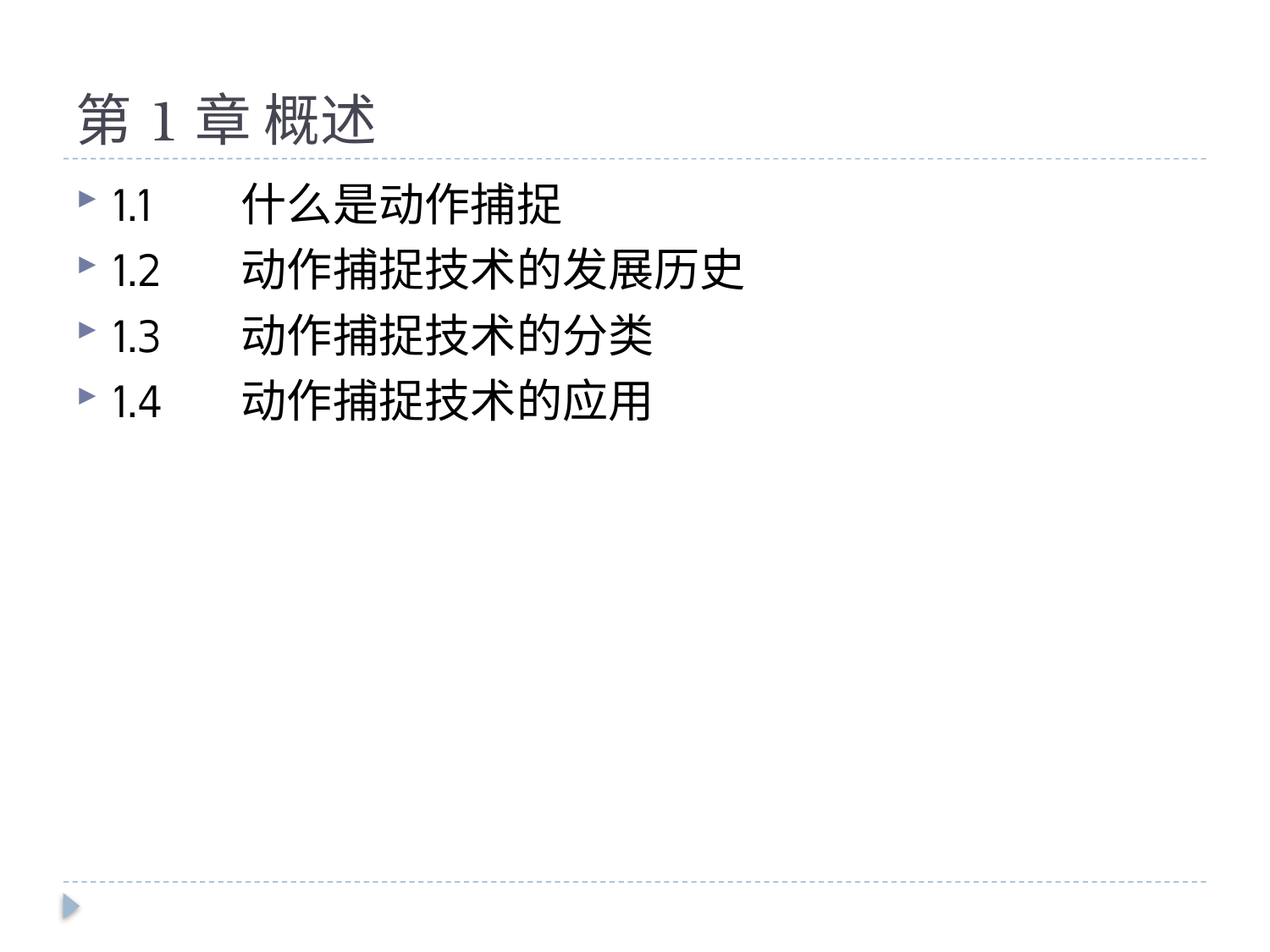

# 第1章 概述
1.1	什么是动作捕捉
1.2	动作捕捉技术的发展历史
1.3	动作捕捉技术的分类
1.4	动作捕捉技术的应用